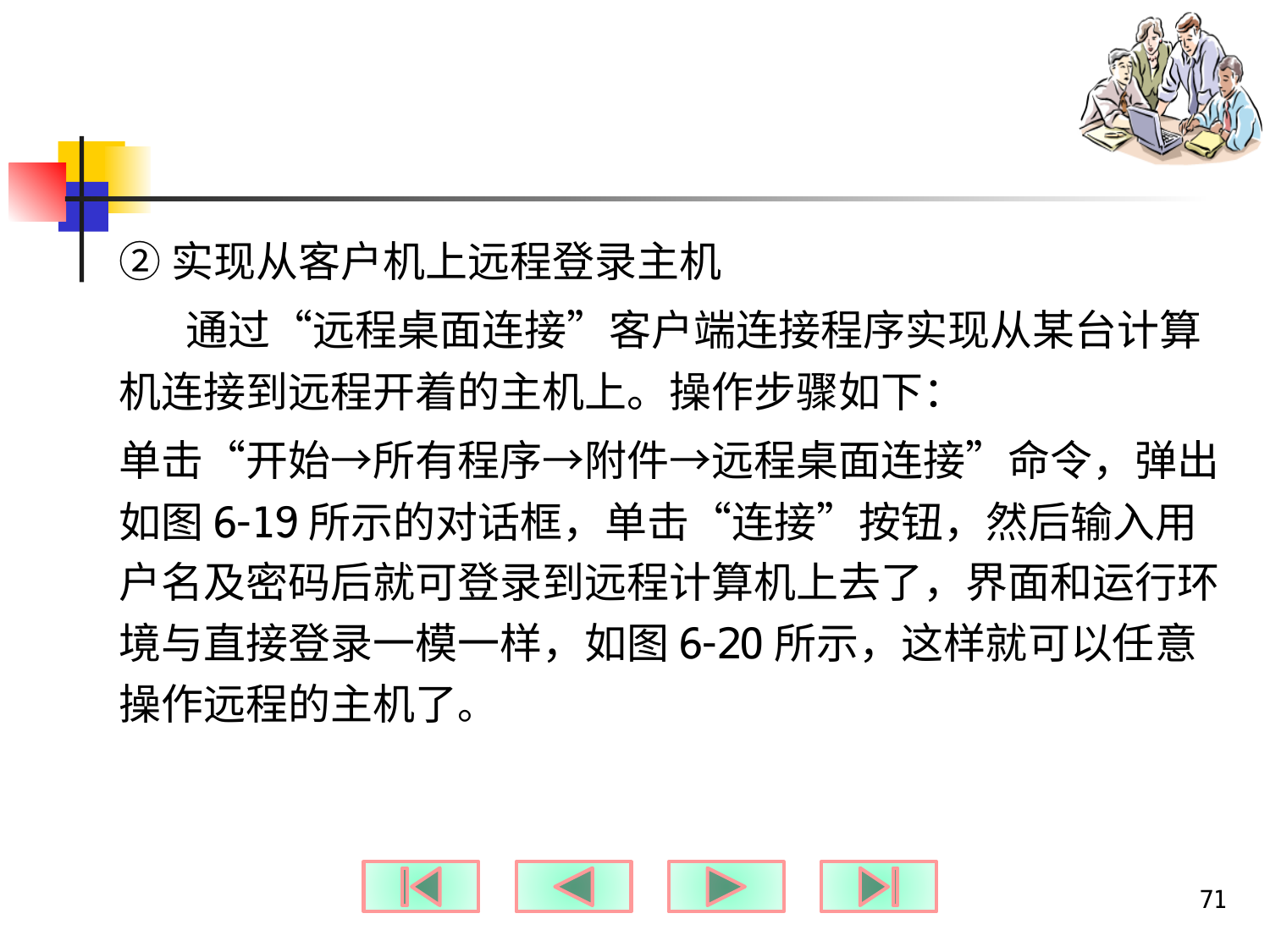

#
②实现从客户机上远程登录主机
      通过“远程桌面连接”客户端连接程序实现从某台计算机连接到远程开着的主机上。操作步骤如下：
单击“开始→所有程序→附件→远程桌面连接”命令，弹出如图6-19所示的对话框，单击“连接”按钮，然后输入用户名及密码后就可登录到远程计算机上去了，界面和运行环境与直接登录一模一样，如图6-20所示，这样就可以任意操作远程的主机了。
71